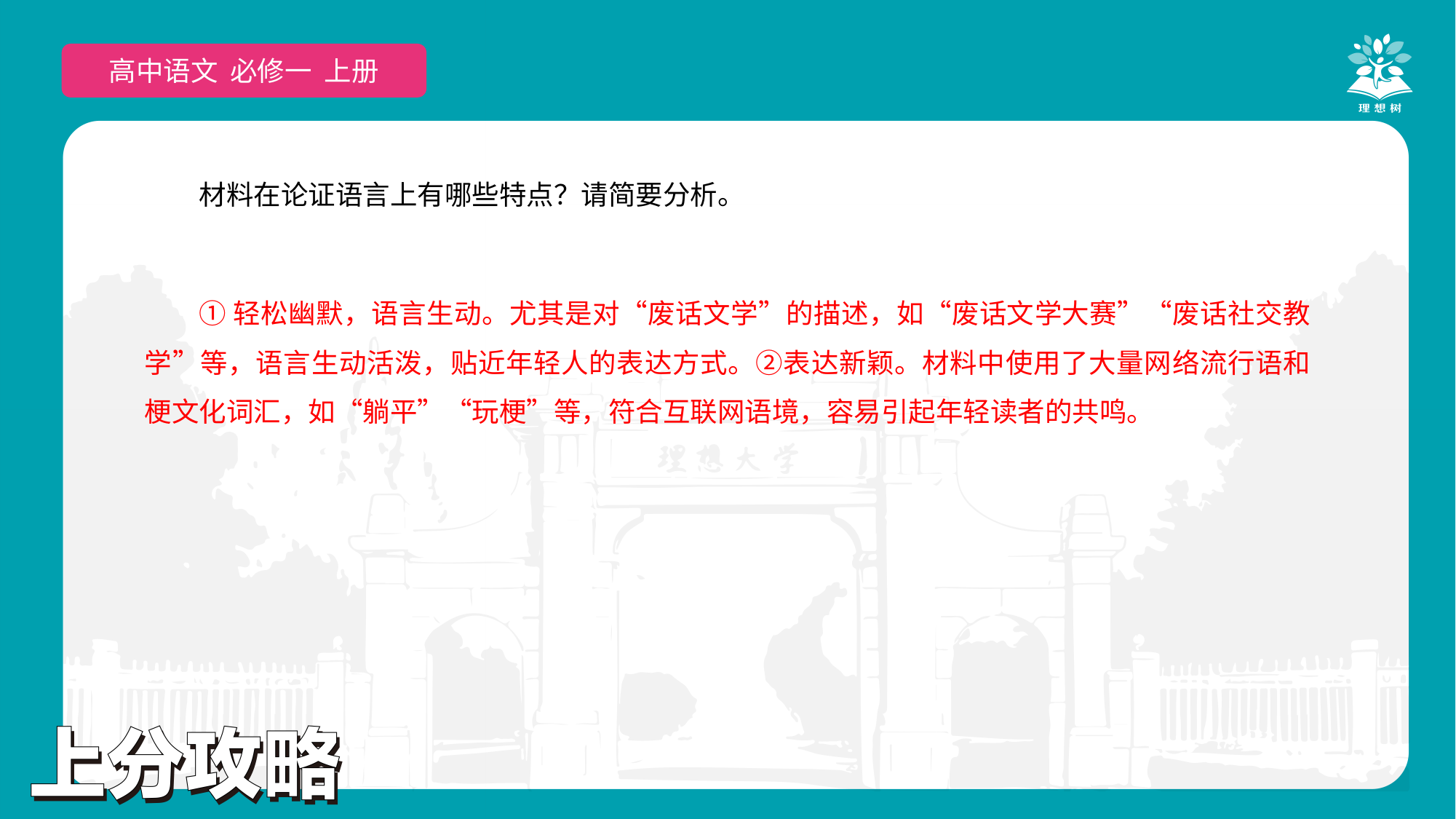

高中语文  必修一  上册
材料在论证语言上有哪些特点？请简要分析。
①轻松幽默，语言生动。尤其是对“废话文学”的描述，如“废话文学大赛”“废话社交教学”等，语言生动活泼，贴近年轻人的表达方式。②表达新颖。材料中使用了大量网络流行语和梗文化词汇，如“躺平”“玩梗”等，符合互联网语境，容易引起年轻读者的共鸣。